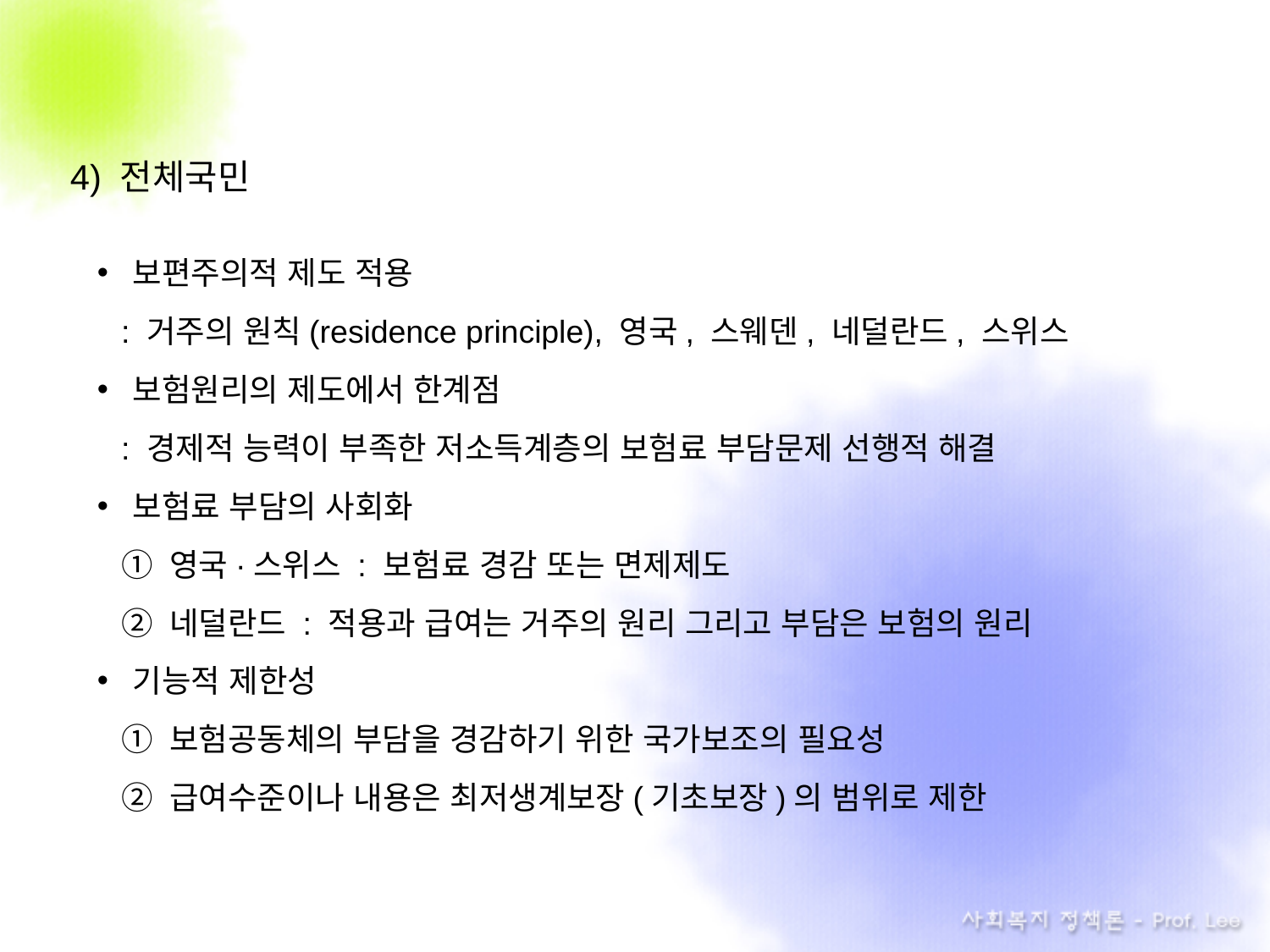

4) 전체국민

보편주의적 제도 적용
: 거주의 원칙(residence principle), 영국, 스웨덴, 네덜란드, 스위스
보험원리의 제도에서 한계점
: 경제적 능력이 부족한 저소득계층의 보험료 부담문제 선행적 해결
보험료 부담의 사회화
① 영국·스위스 : 보험료 경감 또는 면제제도
② 네덜란드 : 적용과 급여는 거주의 원리 그리고 부담은 보험의 원리
기능적 제한성
① 보험공동체의 부담을 경감하기 위한 국가보조의 필요성
② 급여수준이나 내용은 최저생계보장(기초보장)의 범위로 제한